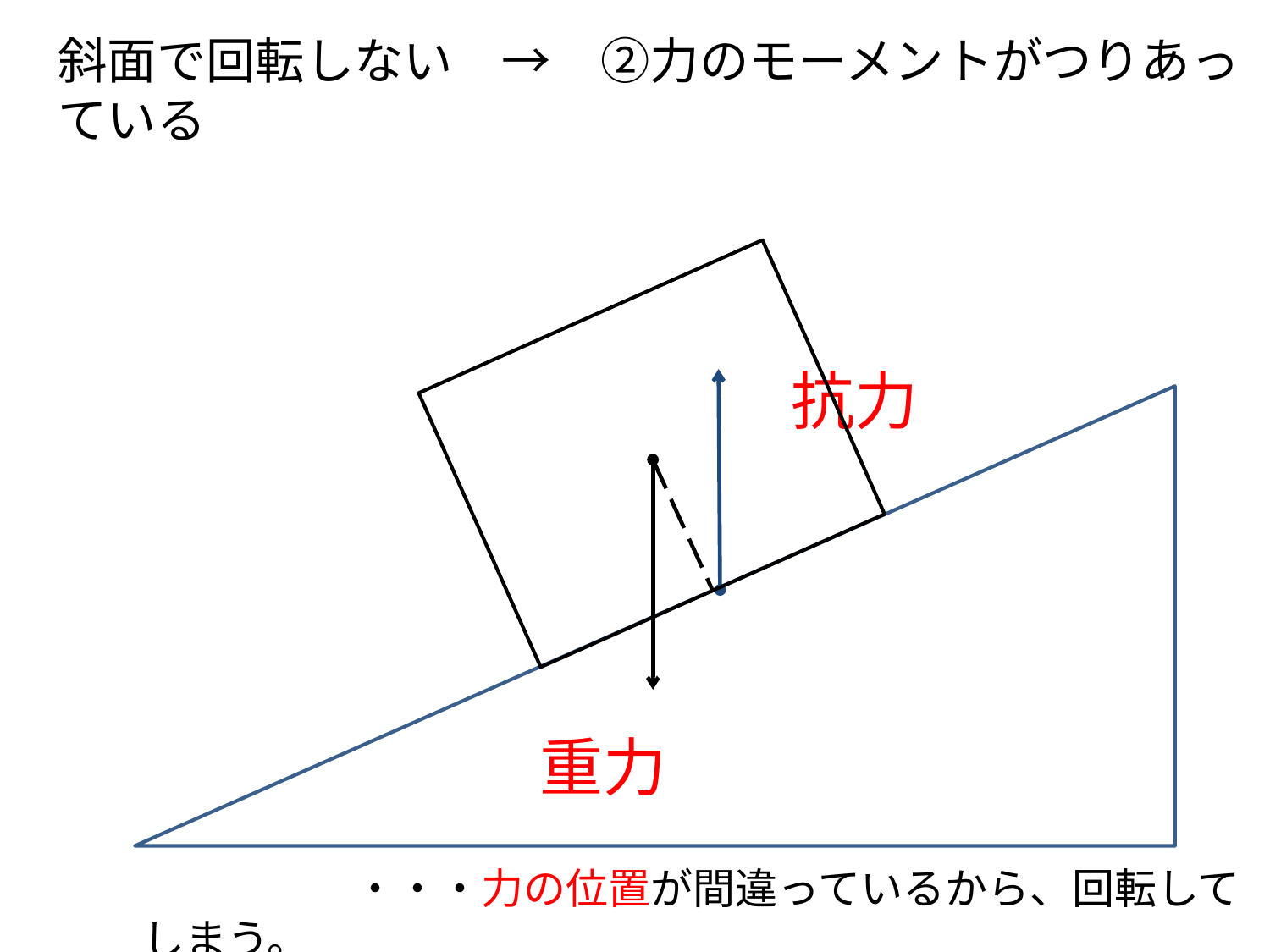

斜面で回転しない　→　②力のモーメントがつりあっている

抗力

重力
　　　　　・・・力の位置が間違っているから、回転してしまう。